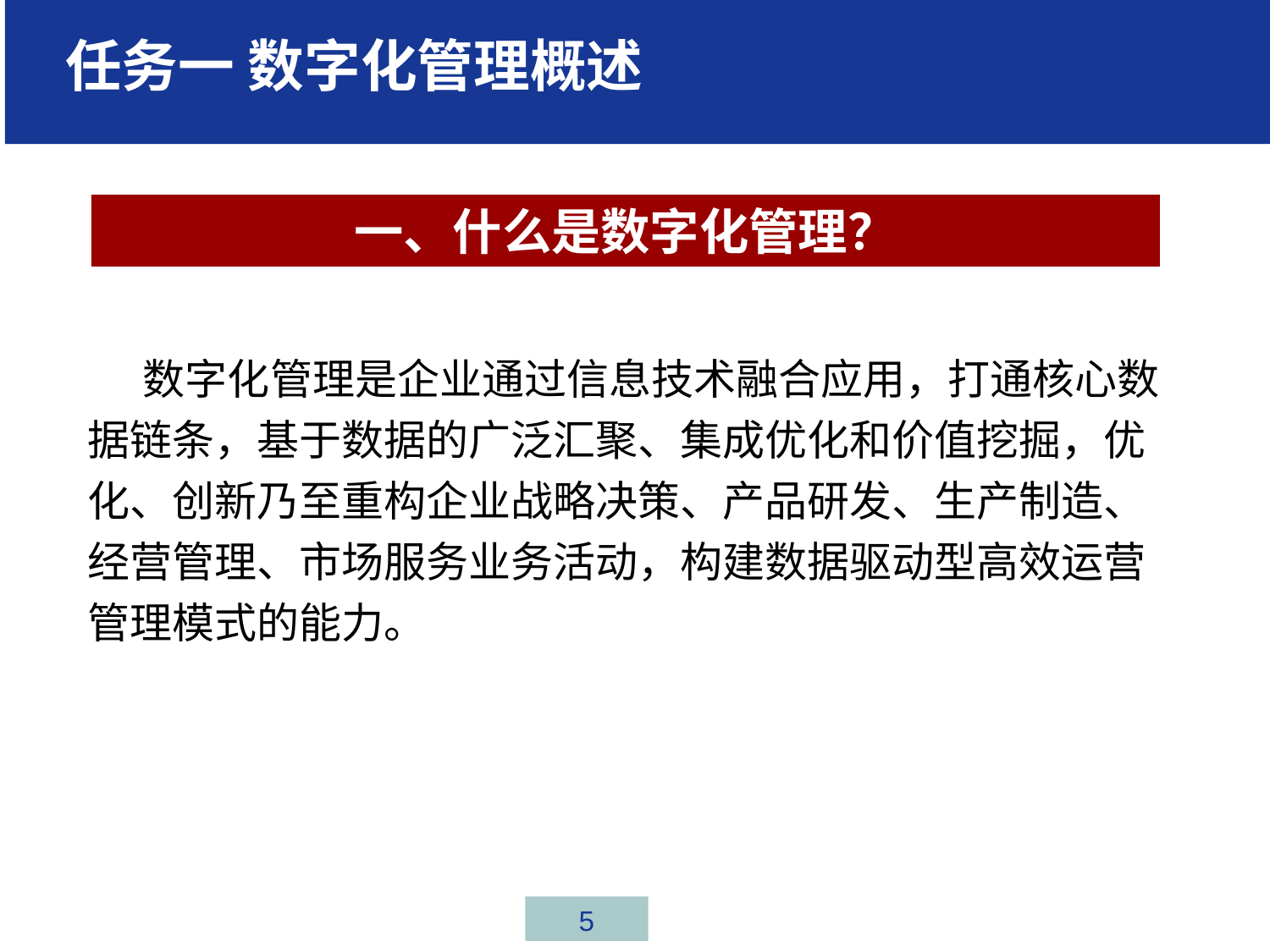

# 任务一 数字化管理概述
一、什么是数字化管理？
数字化管理是企业通过信息技术融合应用，打通核心数据链条，基于数据的广泛汇聚、集成优化和价值挖掘，优化、创新乃至重构企业战略决策、产品研发、生产制造、经营管理、市场服务业务活动，构建数据驱动型高效运营管理模式的能力。
5